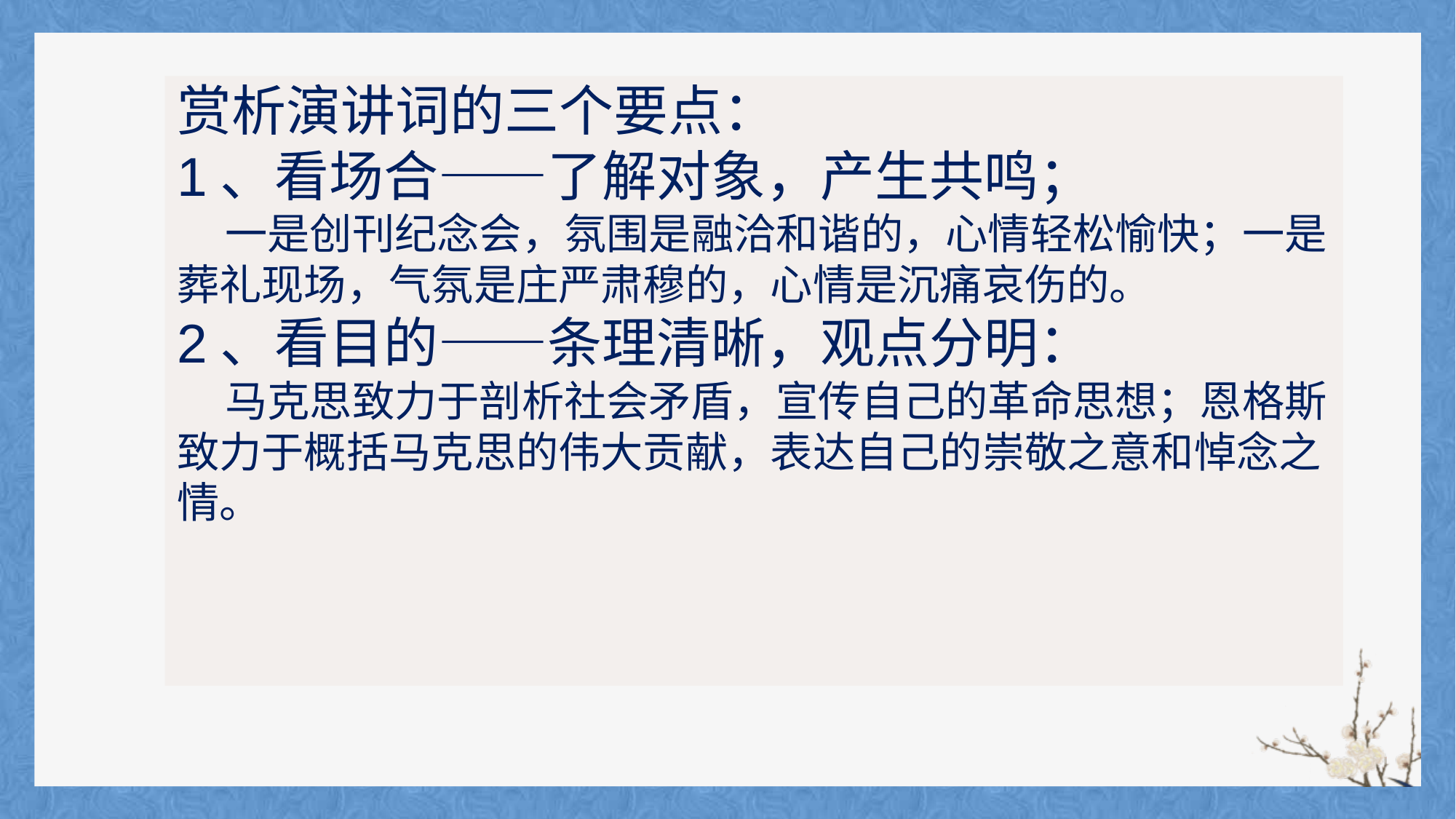

赏析演讲词的三个要点：
1、看场合——了解对象，产生共鸣；
    一是创刊纪念会，氛围是融洽和谐的，心情轻松愉快；一是葬礼现场，气氛是庄严肃穆的，心情是沉痛哀伤的。
2、看目的——条理清晰，观点分明：
    马克思致力于剖析社会矛盾，宣传自己的革命思想；恩格斯致力于概括马克思的伟大贡献，表达自己的崇敬之意和悼念之情。